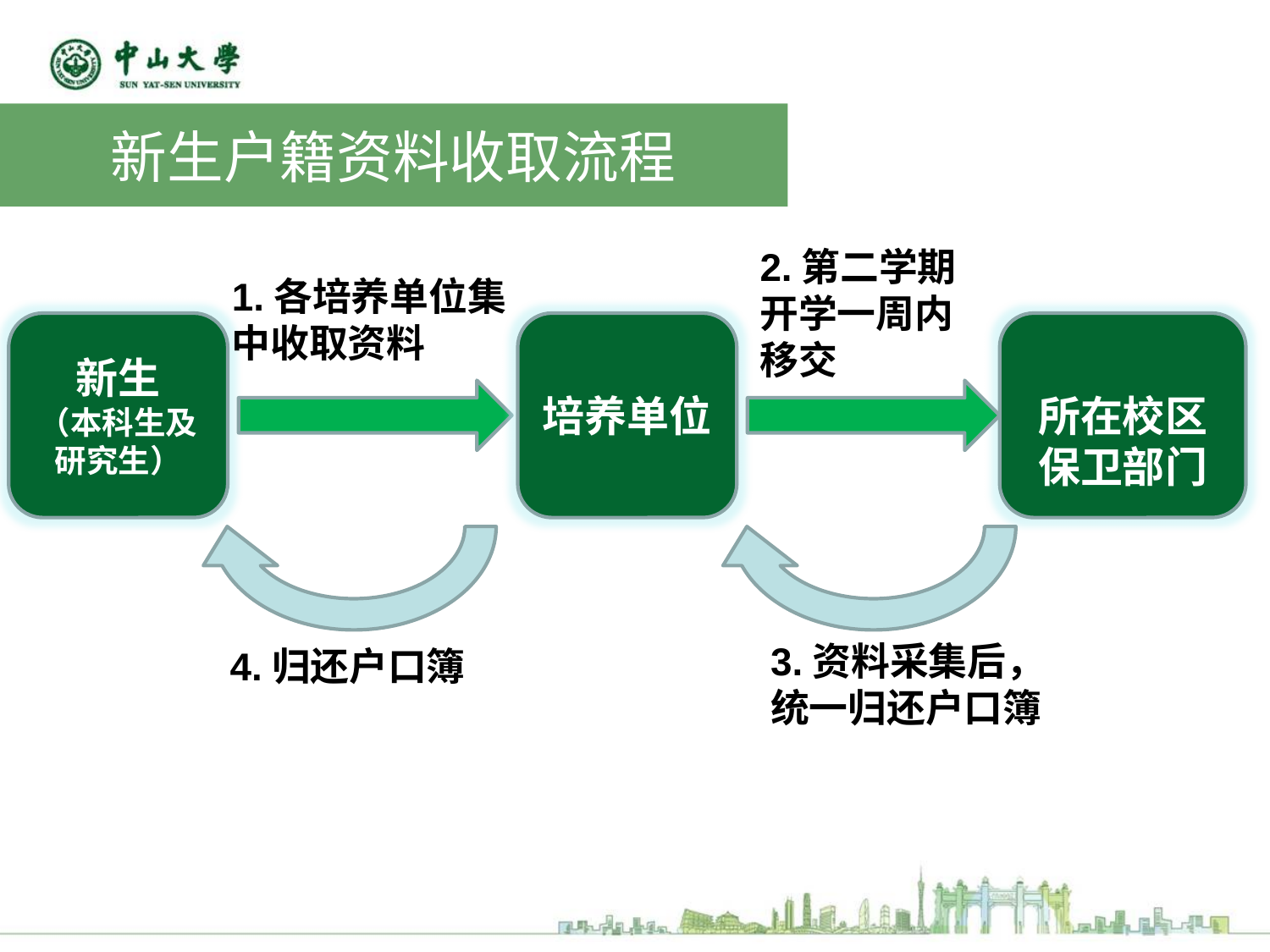

新生户籍资料收取流程
2.第二学期开学一周内移交
1.各培养单位集中收取资料
新生
（本科生及研究生）
培养单位

所在校区保卫部门

3.资料采集后，统一归还户口簿
4.归还户口簿